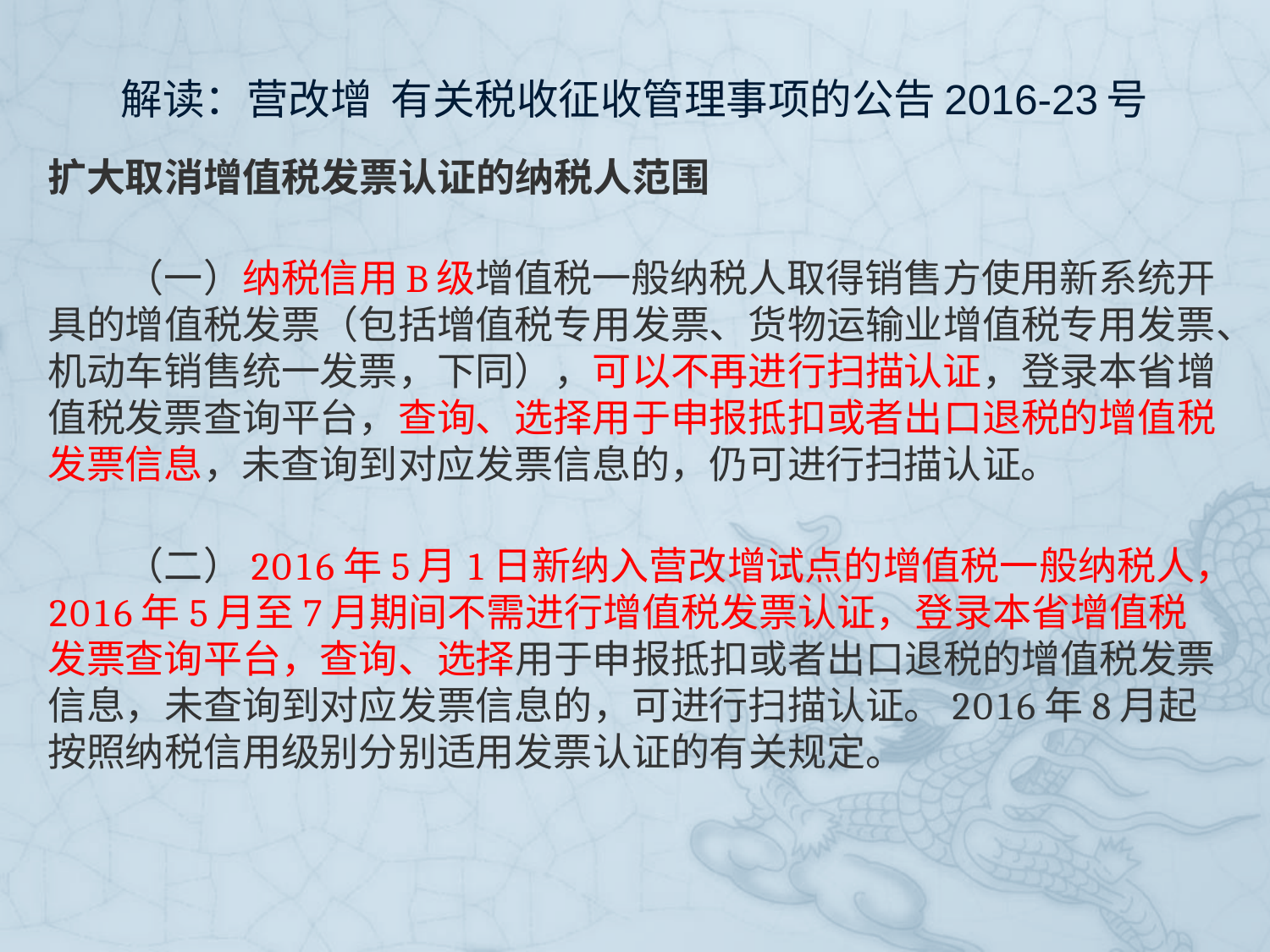

# 解读：营改增  有关税收征收管理事项的公告2016-23号
扩大取消增值税发票认证的纳税人范围
　　（一）纳税信用B级增值税一般纳税人取得销售方使用新系统开具的增值税发票（包括增值税专用发票、货物运输业增值税专用发票、机动车销售统一发票，下同），可以不再进行扫描认证，登录本省增值税发票查询平台，查询、选择用于申报抵扣或者出口退税的增值税发票信息，未查询到对应发票信息的，仍可进行扫描认证。
　　（二）2016年5月1日新纳入营改增试点的增值税一般纳税人，2016年5月至7月期间不需进行增值税发票认证，登录本省增值税发票查询平台，查询、选择用于申报抵扣或者出口退税的增值税发票信息，未查询到对应发票信息的，可进行扫描认证。2016年8月起按照纳税信用级别分别适用发票认证的有关规定。